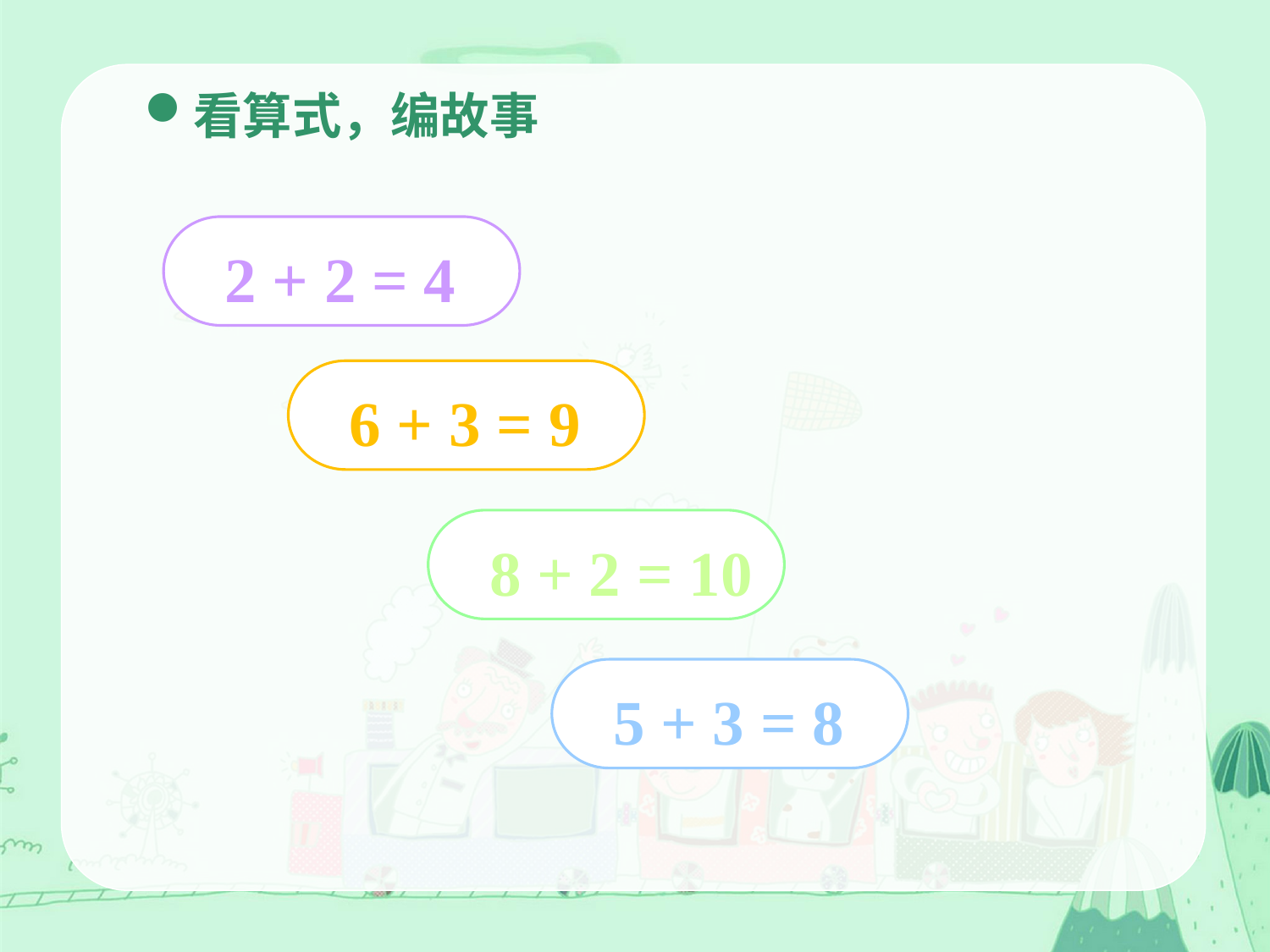

看算式，编故事
  2 + 2 = 4

  6 + 3 = 9
  8 + 2 = 10
  5 + 3 = 8